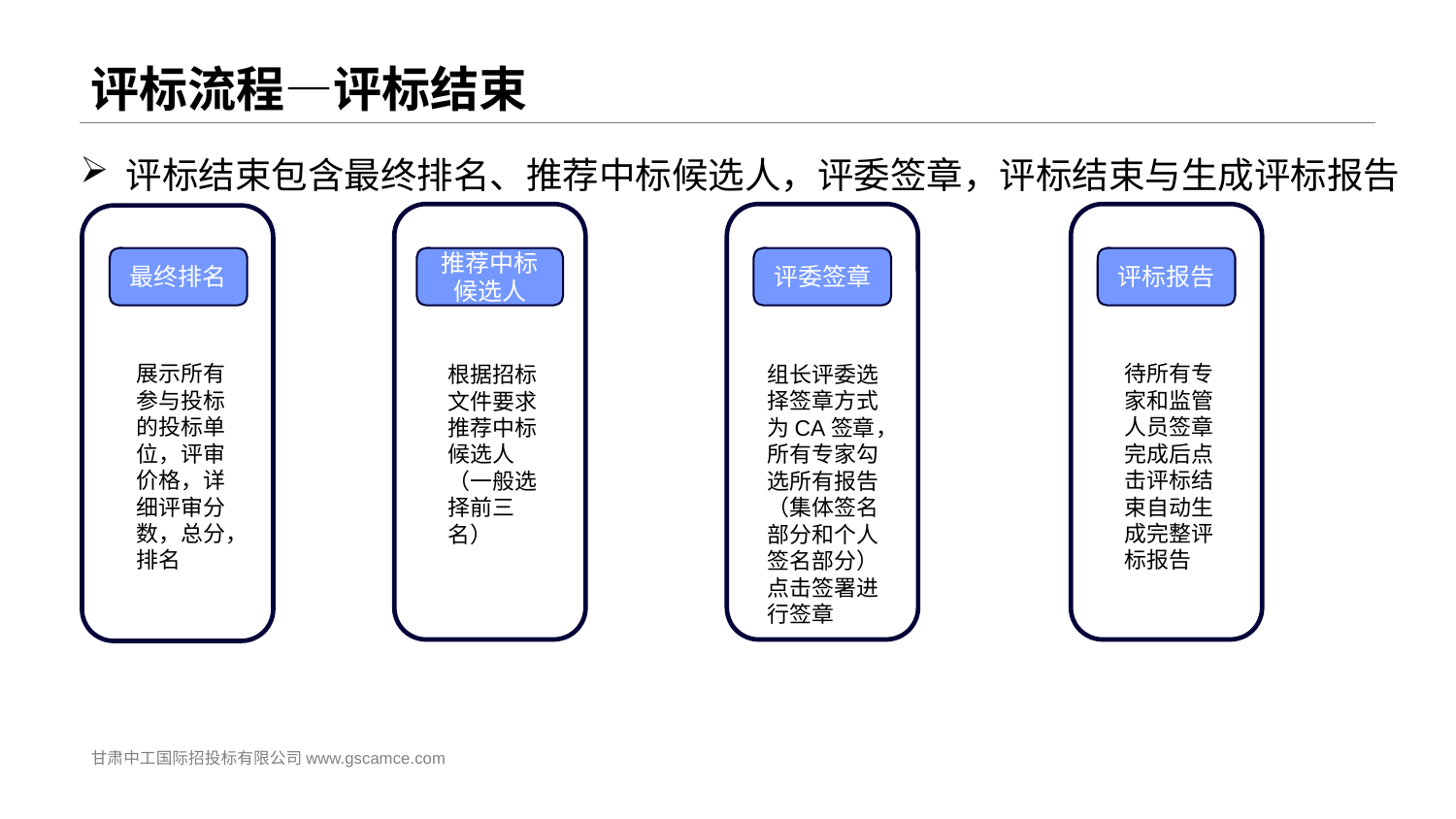

# 评标流程—评标结束
评标结束包含最终排名、推荐中标候选人，评委签章，评标结束与生成评标报告

推荐中标候选人
根据招标文件要求推荐中标候选人（一般选择前三名）

最终排名
展示所有参与投标的投标单位，评审价格，详细评审分数，总分，排名

评委签章
组长评委选择签章方式为CA签章，所有专家勾选所有报告（集体签名部分和个人签名部分）点击签署进行签章

评标报告
待所有专家和监管人员签章完成后点击评标结束自动生成完整评标报告
甘肃中工国际招投标有限公司www.gscamce.com